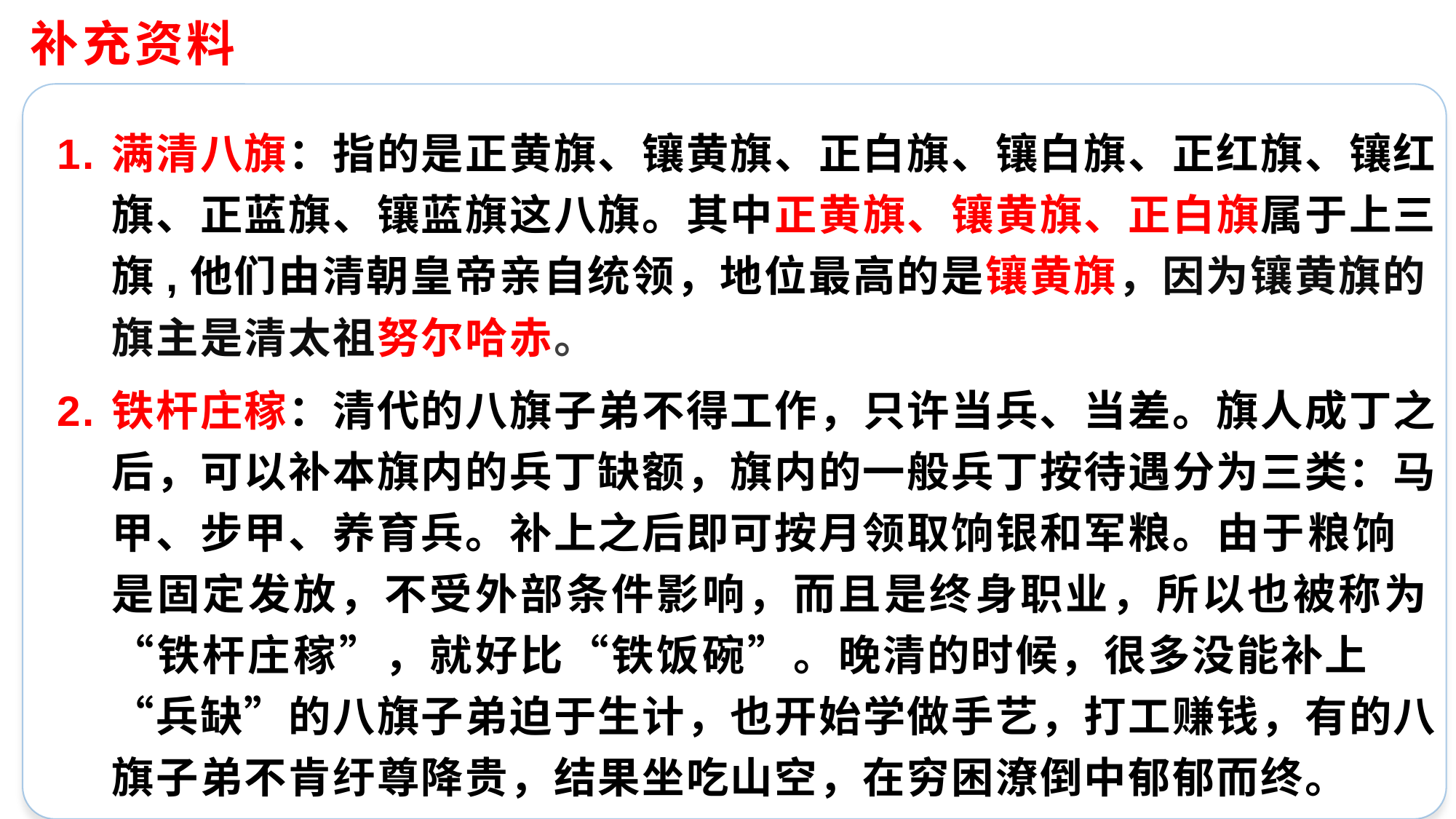

补充资料

满清八旗：指的是正黄旗、镶黄旗、正白旗、镶白旗、正红旗、镶红旗、正蓝旗、镶蓝旗这八旗。其中正黄旗、镶黄旗、正白旗属于上三旗,他们由清朝皇帝亲自统领，地位最高的是镶黄旗，因为镶黄旗的旗主是清太祖努尔哈赤。
铁杆庄稼：清代的八旗子弟不得工作，只许当兵、当差。旗人成丁之后，可以补本旗内的兵丁缺额，旗内的一般兵丁按待遇分为三类：马甲、步甲、养育兵。补上之后即可按月领取饷银和军粮。由于粮饷是固定发放，不受外部条件影响，而且是终身职业，所以也被称为“铁杆庄稼”，就好比“铁饭碗”。晚清的时候，很多没能补上“兵缺”的八旗子弟迫于生计，也开始学做手艺，打工赚钱，有的八旗子弟不肯纡尊降贵，结果坐吃山空，在穷困潦倒中郁郁而终。